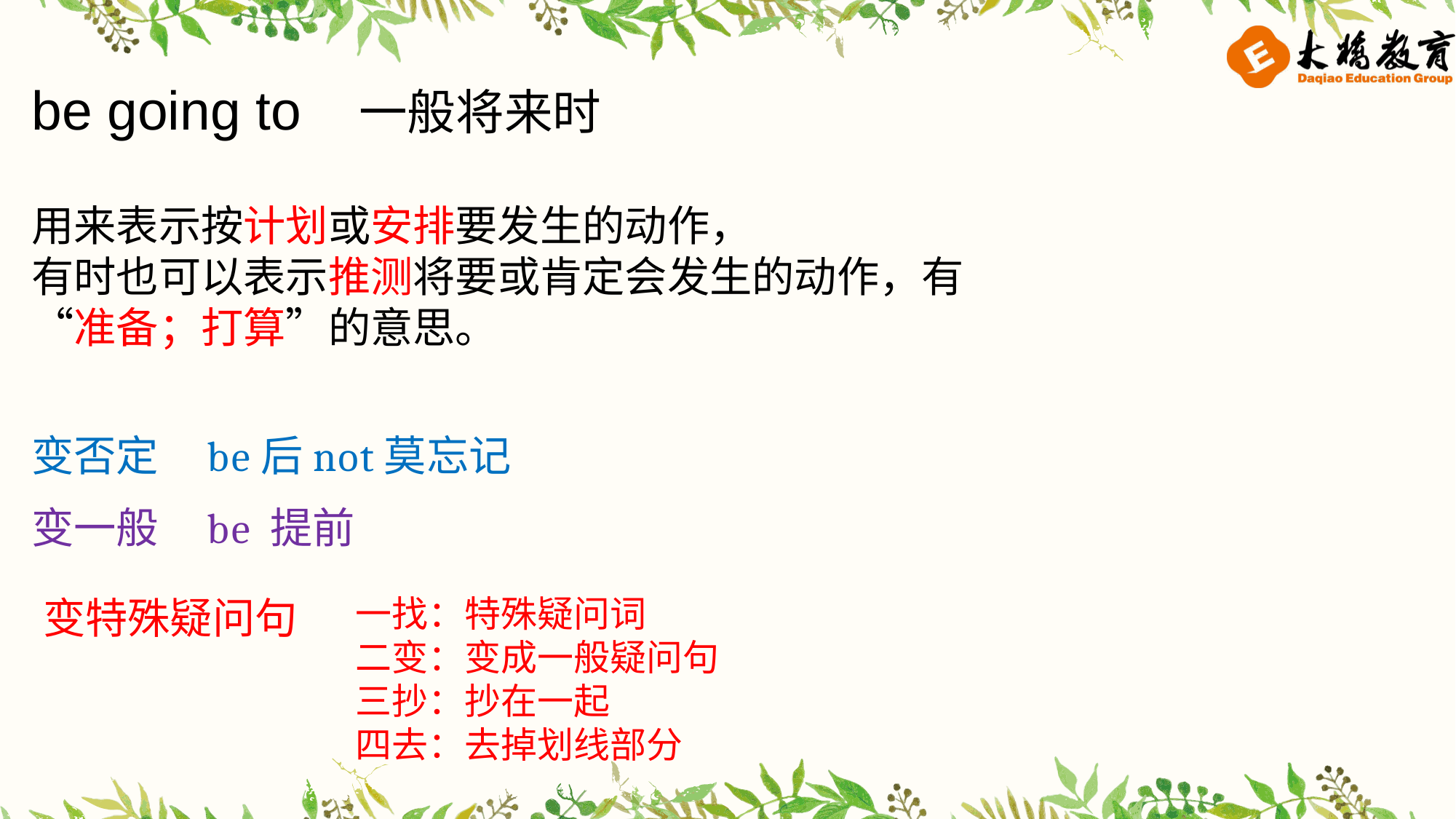

be going to   一般将来时

用来表示按计划或安排要发生的动作，
有时也可以表示推测将要或肯定会发生的动作，有“准备；打算”的意思。
变否定    be后not莫忘记
变一般    be 提前
 变特殊疑问句

一找：特殊疑问词
二变：变成一般疑问句
三抄：抄在一起
四去：去掉划线部分